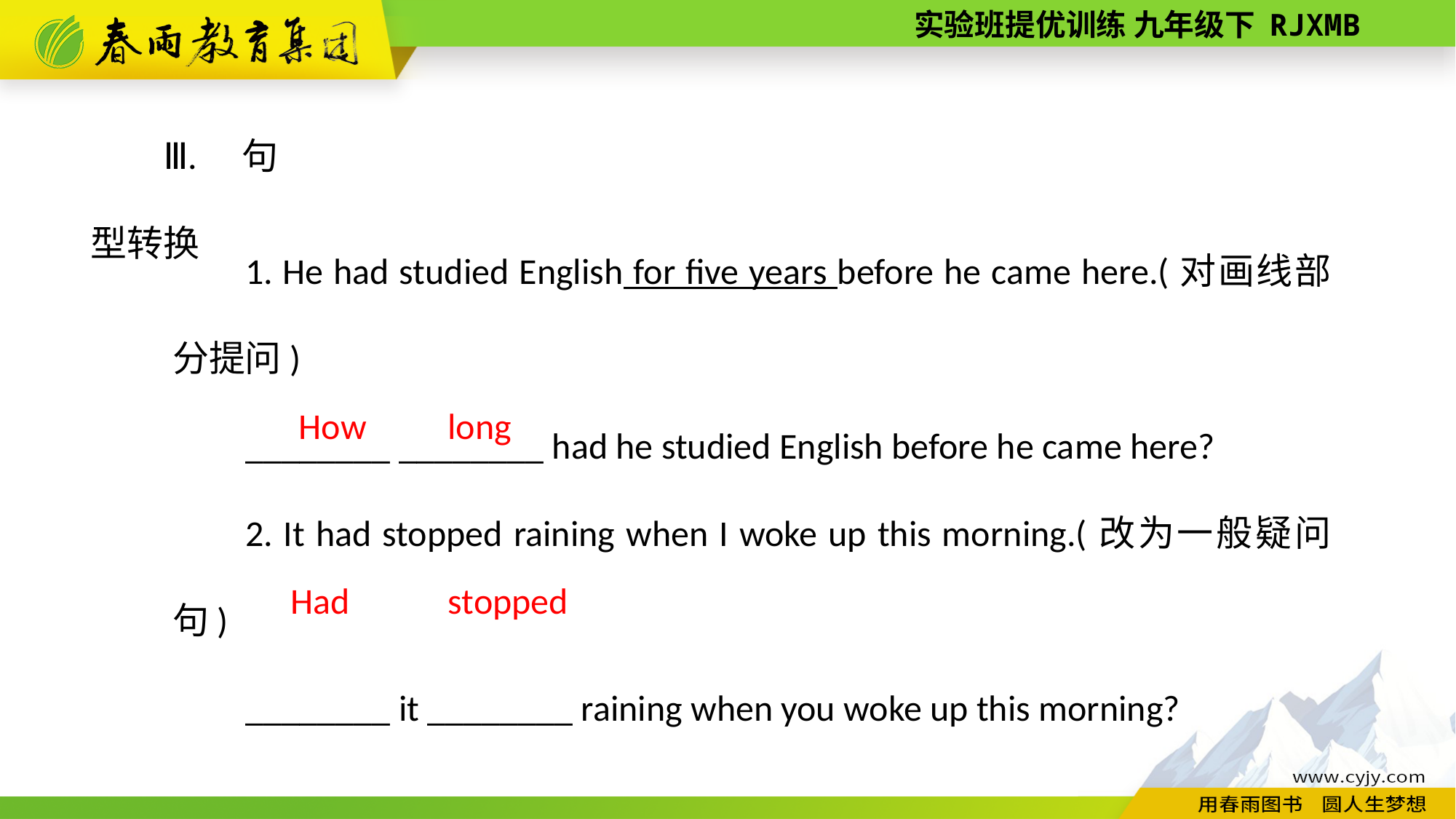

Ⅲ. 句型转换
1. He had studied English for five years before he came here.(对画线部分提问)
________ ________ had he studied English before he came here?
2. It had stopped raining when I woke up this morning.(改为一般疑问句)
________ it ________ raining when you woke up this morning?
 How
long
Had
stopped